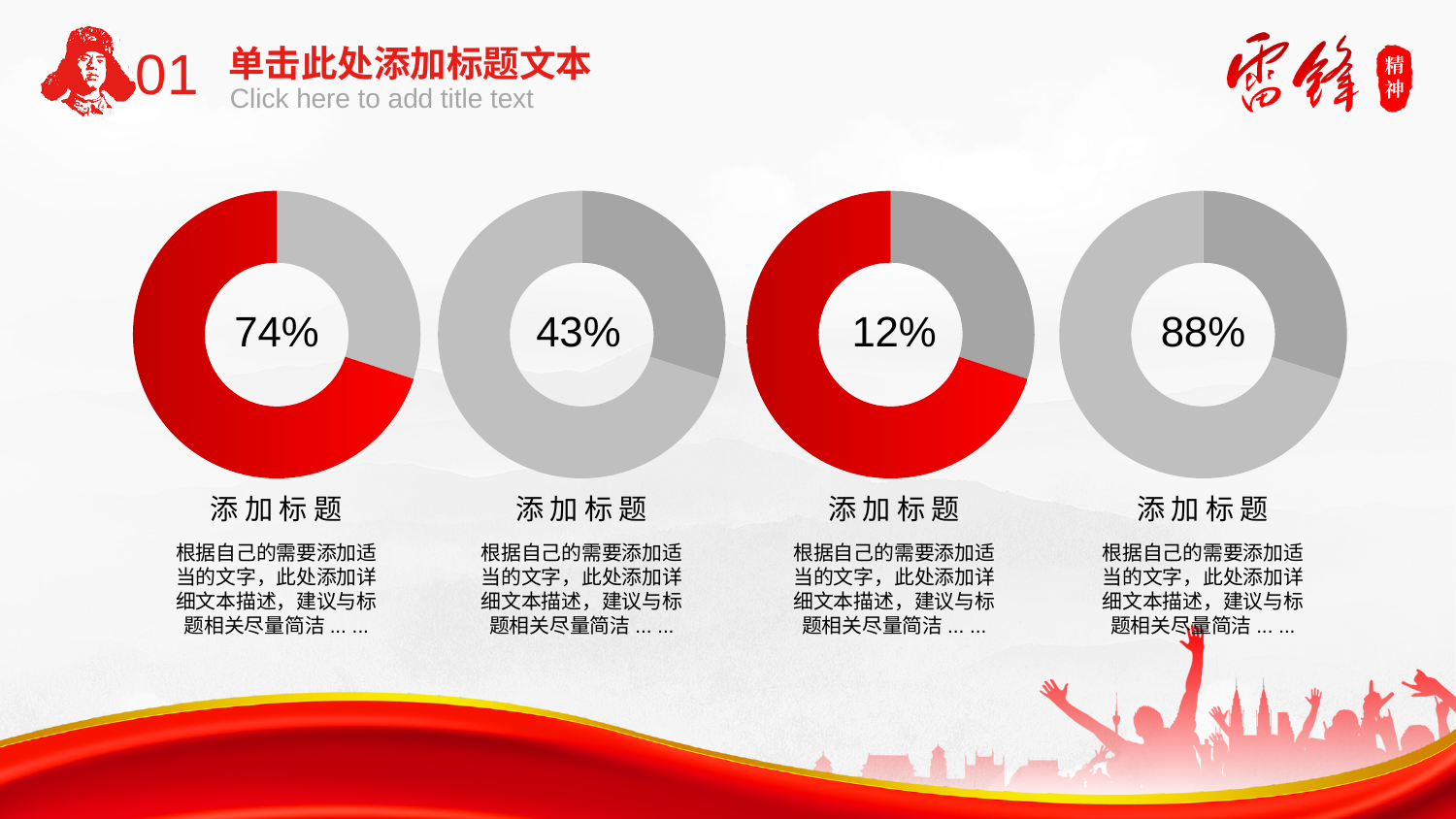

01
单击此处添加标题文本
Click here to add title text

### Chart

| Category | Sales |
|---|---|
| 1st Qtr | 1.5 |
| 2nd Qtr | 3.5 |
74%

### Chart

| Category | Sales |
|---|---|
| 1st Qtr | 1.5 |
| 2nd Qtr | 3.5 |
43%

### Chart

| Category | Sales |
|---|---|
| 1st Qtr | 1.5 |
| 2nd Qtr | 3.5 |
12%

### Chart

| Category | Sales |
|---|---|
| 1st Qtr | 1.5 |
| 2nd Qtr | 3.5 |
88%
添加标题
根据自己的需要添加适当的文字，此处添加详细文本描述，建议与标题相关尽量简洁... ...
添加标题
根据自己的需要添加适当的文字，此处添加详细文本描述，建议与标题相关尽量简洁... ...
添加标题
根据自己的需要添加适当的文字，此处添加详细文本描述，建议与标题相关尽量简洁... ...
添加标题
根据自己的需要添加适当的文字，此处添加详细文本描述，建议与标题相关尽量简洁... ...